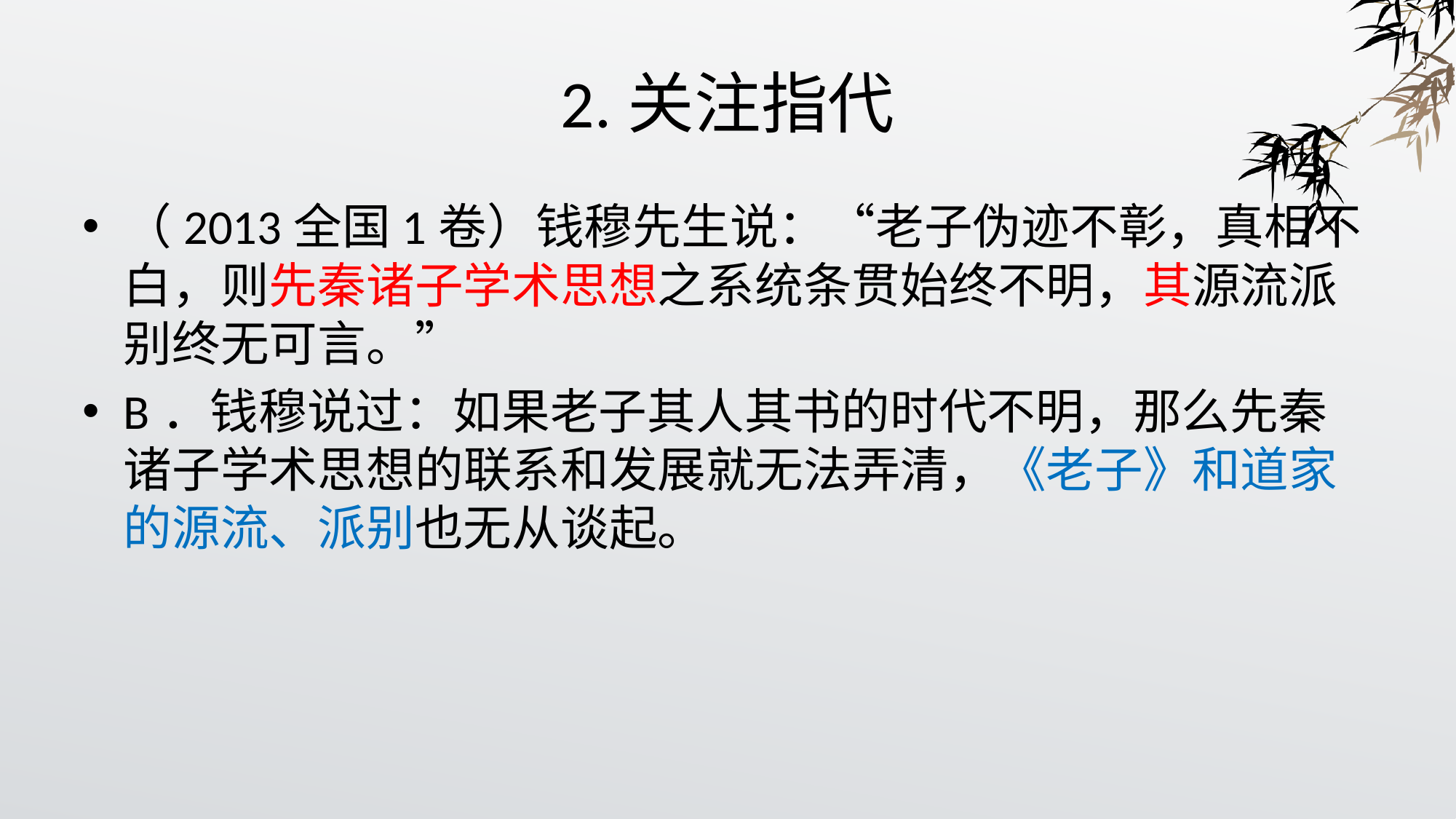

# 2.关注指代
（2013全国1卷）钱穆先生说：“老子伪迹不彰，真相不白，则先秦诸子学术思想之系统条贯始终不明，其源流派别终无可言。”
B．钱穆说过：如果老子其人其书的时代不明，那么先秦诸子学术思想的联系和发展就无法弄清，《老子》和道家的源流、派别也无从谈起。